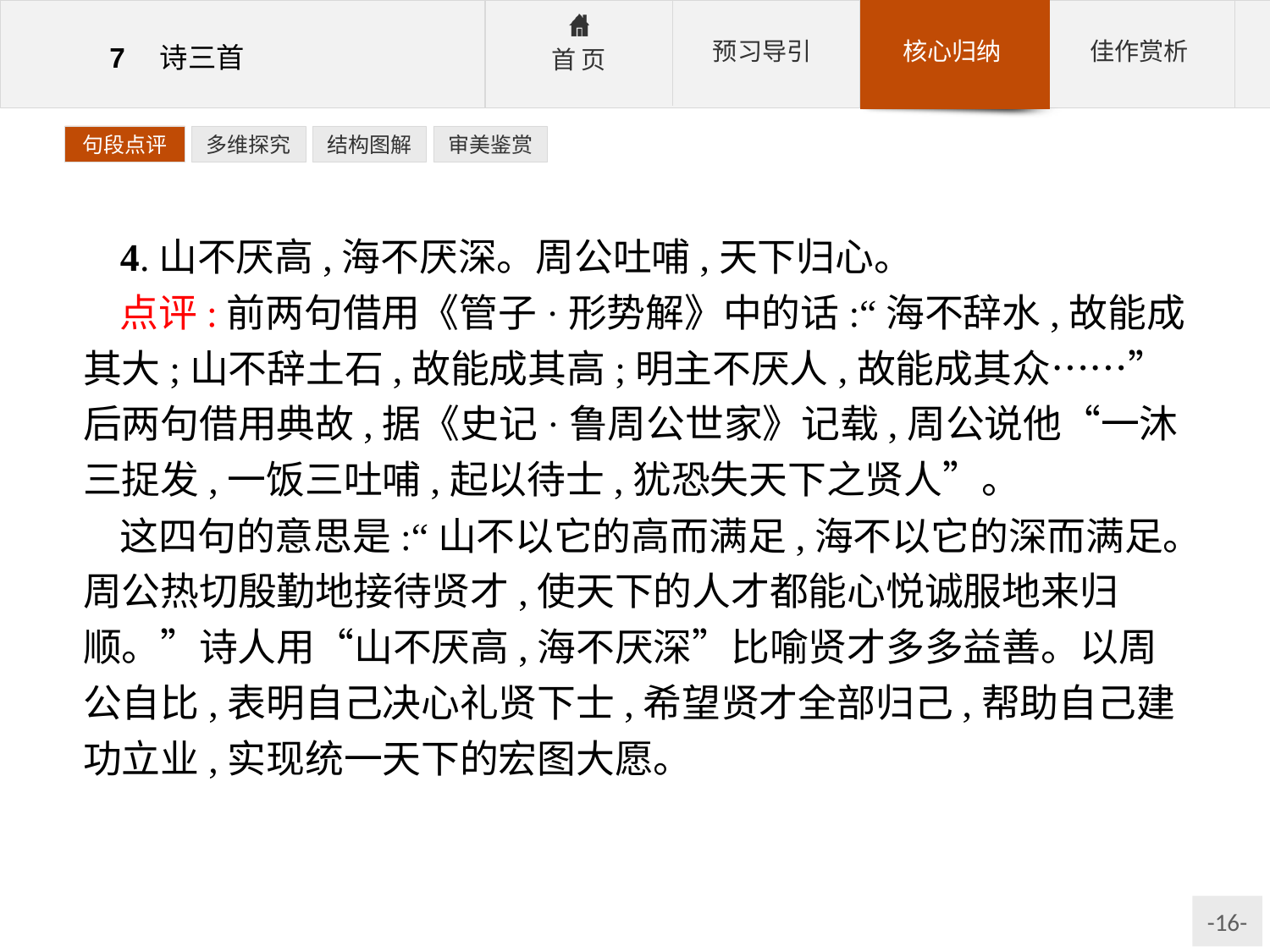

句段点评
多维探究
结构图解
审美鉴赏
4.山不厌高,海不厌深。周公吐哺,天下归心。
点评:前两句借用《管子·形势解》中的话:“海不辞水,故能成其大;山不辞土石,故能成其高;明主不厌人,故能成其众……”后两句借用典故,据《史记·鲁周公世家》记载,周公说他“一沐三捉发,一饭三吐哺,起以待士,犹恐失天下之贤人”。
这四句的意思是:“山不以它的高而满足,海不以它的深而满足。周公热切殷勤地接待贤才,使天下的人才都能心悦诚服地来归顺。”诗人用“山不厌高,海不厌深”比喻贤才多多益善。以周公自比,表明自己决心礼贤下士,希望贤才全部归己,帮助自己建功立业,实现统一天下的宏图大愿。